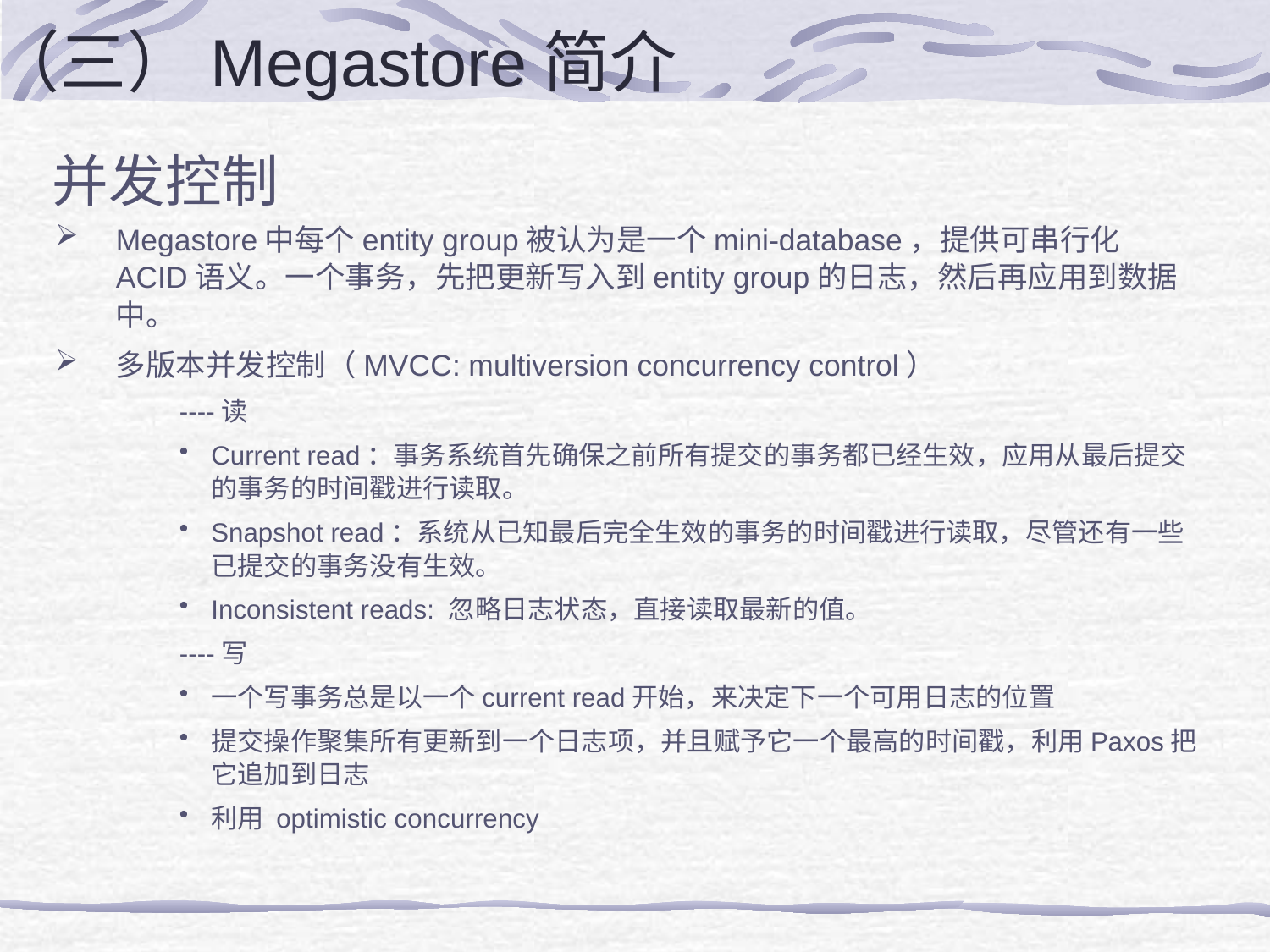

# （三）Megastore简介
并发控制
Megastore中每个entity group被认为是一个mini-database，提供可串行化ACID语义。一个事务，先把更新写入到entity group的日志，然后再应用到数据中。
多版本并发控制（MVCC: multiversion concurrency control）
----读
Current read：事务系统首先确保之前所有提交的事务都已经生效，应用从最后提交的事务的时间戳进行读取。
Snapshot read：系统从已知最后完全生效的事务的时间戳进行读取，尽管还有一些已提交的事务没有生效。
Inconsistent reads: 忽略日志状态，直接读取最新的值。
----写
一个写事务总是以一个current read开始，来决定下一个可用日志的位置
提交操作聚集所有更新到一个日志项，并且赋予它一个最高的时间戳，利用Paxos把它追加到日志
利用 optimistic concurrency